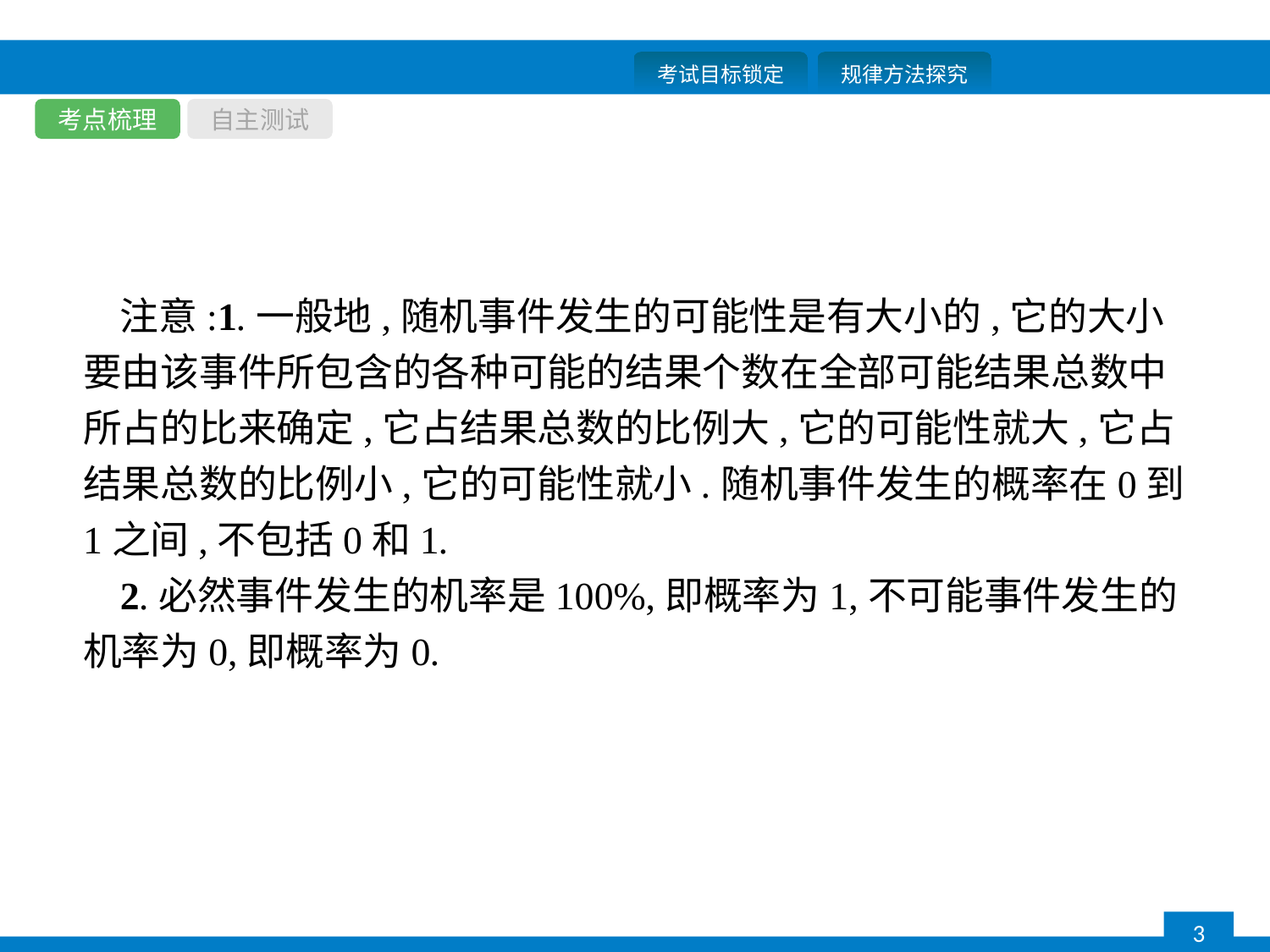

考点梳理
自主测试
注意:1.一般地,随机事件发生的可能性是有大小的,它的大小要由该事件所包含的各种可能的结果个数在全部可能结果总数中所占的比来确定,它占结果总数的比例大,它的可能性就大,它占结果总数的比例小,它的可能性就小.随机事件发生的概率在0到1之间,不包括0和1.
2.必然事件发生的机率是100%,即概率为1,不可能事件发生的机率为0,即概率为0.